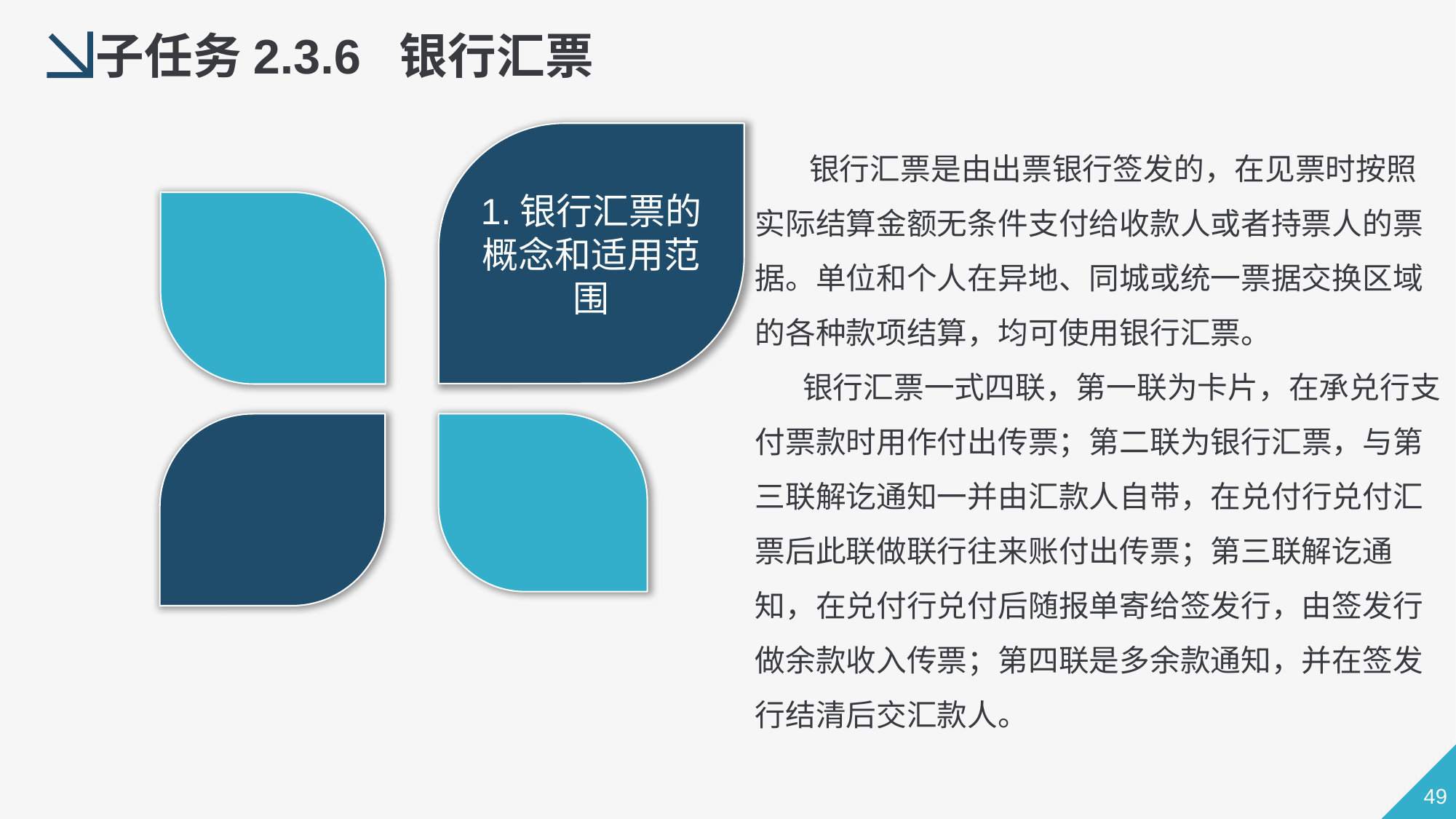

子任务2.3.6  银行汇票

1.银行汇票的概念和适用范围
       银行汇票是由出票银行签发的，在见票时按照实际结算金额无条件支付给收款人或者持票人的票据。单位和个人在异地、同城或统一票据交换区域的各种款项结算，均可使用银行汇票。
      银行汇票一式四联，第一联为卡片，在承兑行支付票款时用作付出传票；第二联为银行汇票，与第三联解讫通知一并由汇款人自带，在兑付行兑付汇票后此联做联行往来账付出传票；第三联解讫通知，在兑付行兑付后随报单寄给签发行，由签发行做余款收入传票；第四联是多余款通知，并在签发行结清后交汇款人。